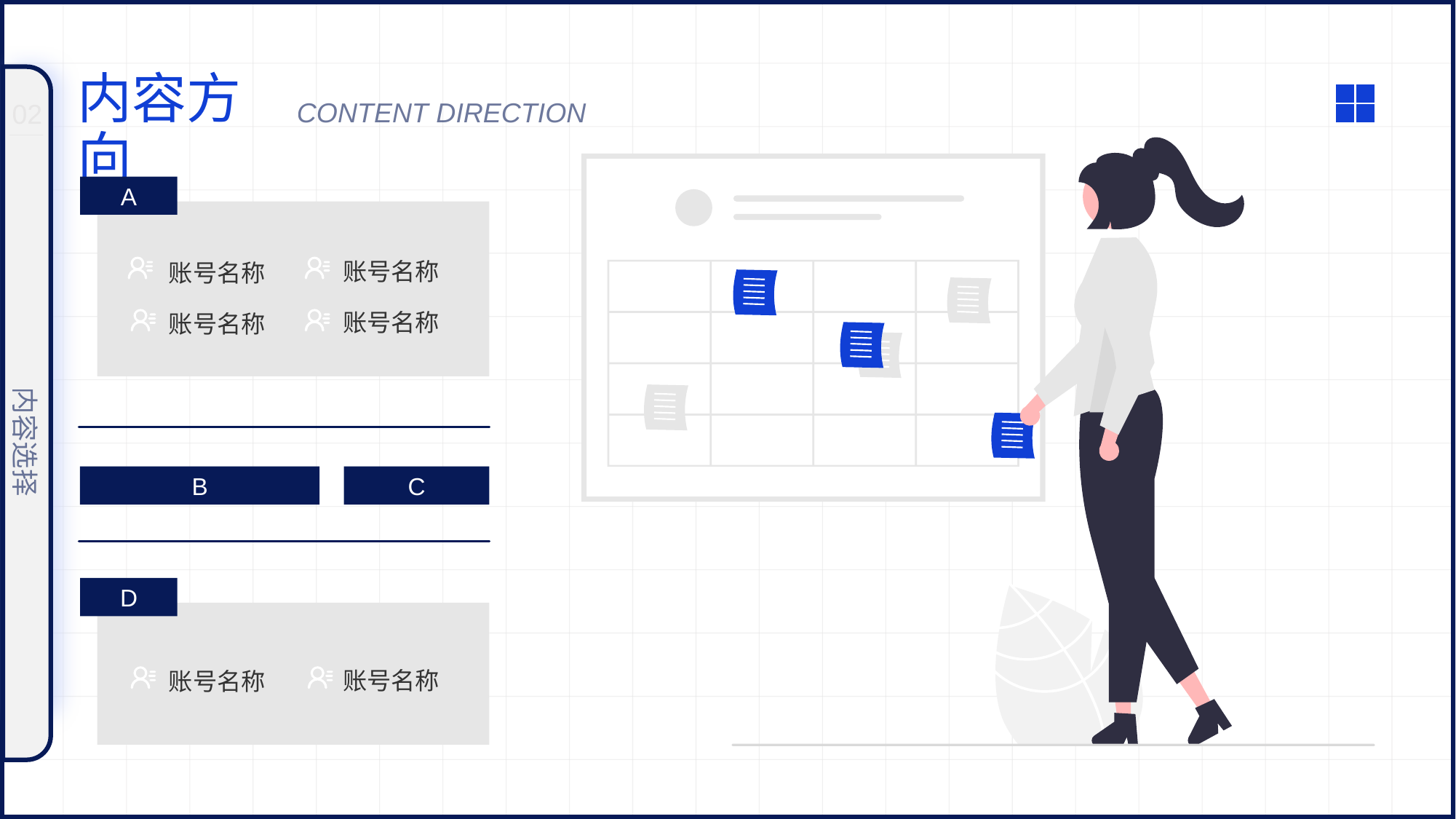

内容方向
CONTENT DIRECTION
02

A

账号名称
账号名称

账号名称
账号名称

内容选择
B
C
D

账号名称
账号名称